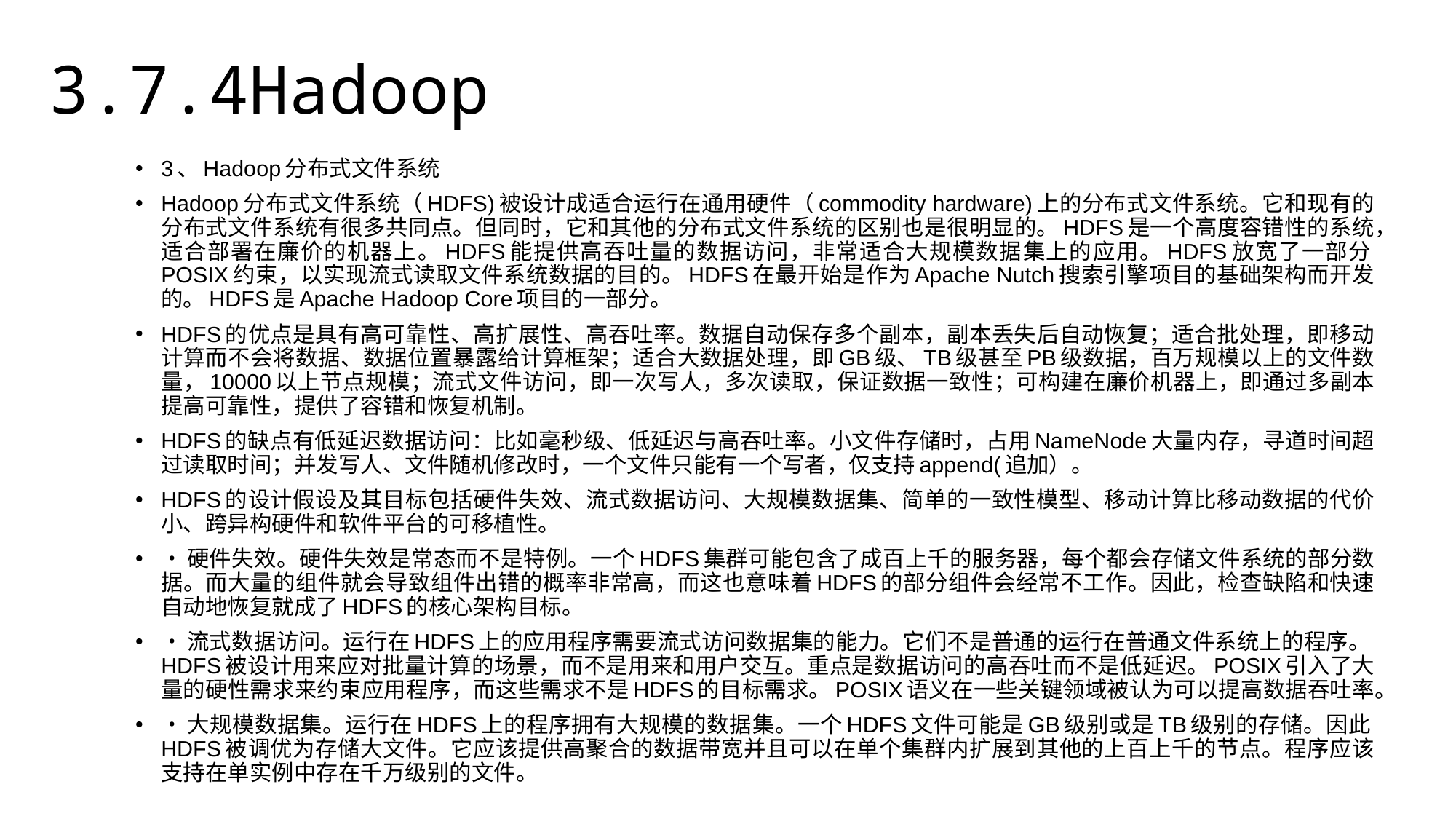

3.7.4Hadoop
3、Hadoop分布式文件系统
Hadoop分布式文件系统（HDFS)被设计成适合运行在通用硬件（commodity hardware)上的分布式文件系统。它和现有的分布式文件系统有很多共同点。但同时，它和其他的分布式文件系统的区别也是很明显的。HDFS是一个高度容错性的系统，适合部署在廉价的机器上。HDFS能提供高吞吐量的数据访问，非常适合大规模数据集上的应用。HDFS放宽了一部分POSIX约束，以实现流式读取文件系统数据的目的。HDFS在最开始是作为Apache Nutch搜索引擎项目的基础架构而开发的。HDFS是Apache Hadoop Core项目的一部分。
HDFS的优点是具有高可靠性、高扩展性、高吞吐率。数据自动保存多个副本，副本丢失后自动恢复；适合批处理，即移动计算而不会将数据、数据位置暴露给计算框架；适合大数据处理，即GB级、TB级甚至PB级数据，百万规模以上的文件数量，10000以上节点规模；流式文件访问，即一次写人，多次读取，保证数据一致性；可构建在廉价机器上，即通过多副本提高可靠性，提供了容错和恢复机制。
HDFS的缺点有低延迟数据访问：比如毫秒级、低延迟与高吞吐率。小文件存储时，占用NameNode大量内存，寻道时间超过读取时间；并发写人、文件随机修改时，一个文件只能有一个写者，仅支持append(追加）。
HDFS的设计假设及其目标包括硬件失效、流式数据访问、大规模数据集、简单的一致性模型、移动计算比移动数据的代价小、跨异构硬件和软件平台的可移植性。
•硬件失效。硬件失效是常态而不是特例。一个HDFS集群可能包含了成百上千的服务器，每个都会存储文件系统的部分数据。而大量的组件就会导致组件出错的概率非常高，而这也意味着HDFS的部分组件会经常不工作。因此，检查缺陷和快速自动地恢复就成了HDFS的核心架构目标。
•流式数据访问。运行在HDFS上的应用程序需要流式访问数据集的能力。它们不是普通的运行在普通文件系统上的程序。HDFS被设计用来应对批量计算的场景，而不是用来和用户交互。重点是数据访问的高吞吐而不是低延迟。POSIX引入了大量的硬性需求来约束应用程序，而这些需求不是HDFS的目标需求。POSIX语义在一些关键领域被认为可以提高数据吞吐率。
•大规模数据集。运行在HDFS上的程序拥有大规模的数据集。一个HDFS文件可能是GB级别或是TB级别的存储。因此HDFS被调优为存储大文件。它应该提供高聚合的数据带宽并且可以在单个集群内扩展到其他的上百上千的节点。程序应该支持在单实例中存在千万级别的文件。